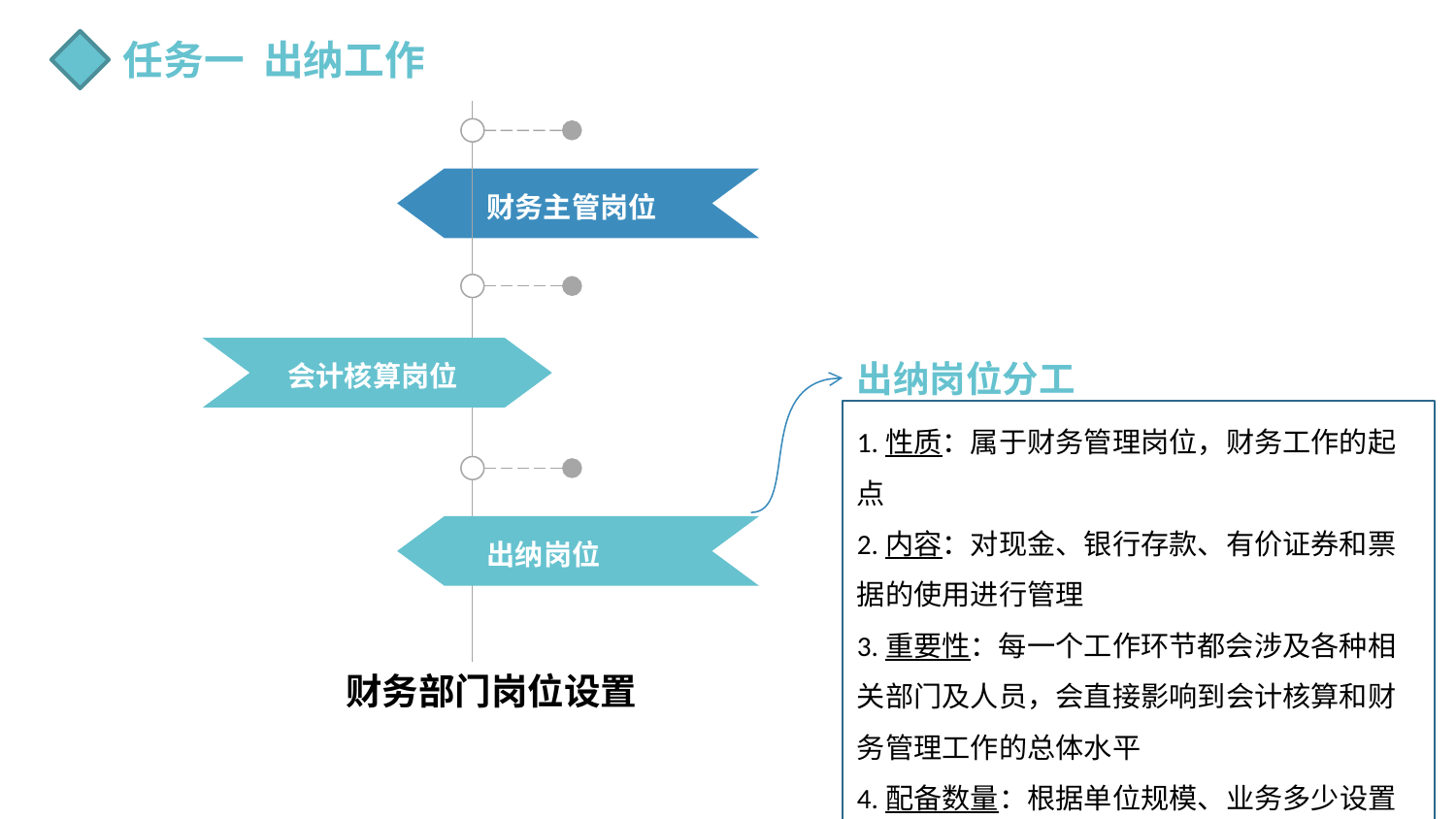

任务一  出纳工作

财务主管岗位

会计核算岗位
出纳岗位分工
1.性质：属于财务管理岗位，财务工作的起点
2.内容：对现金、银行存款、有价证券和票据的使用进行管理
3.重要性：每一个工作环节都会涉及各种相关部门及人员，会直接影响到会计核算和财务管理工作的总体水平
4.配备数量：根据单位规模、业务多少设置

出纳岗位
财务部门岗位设置